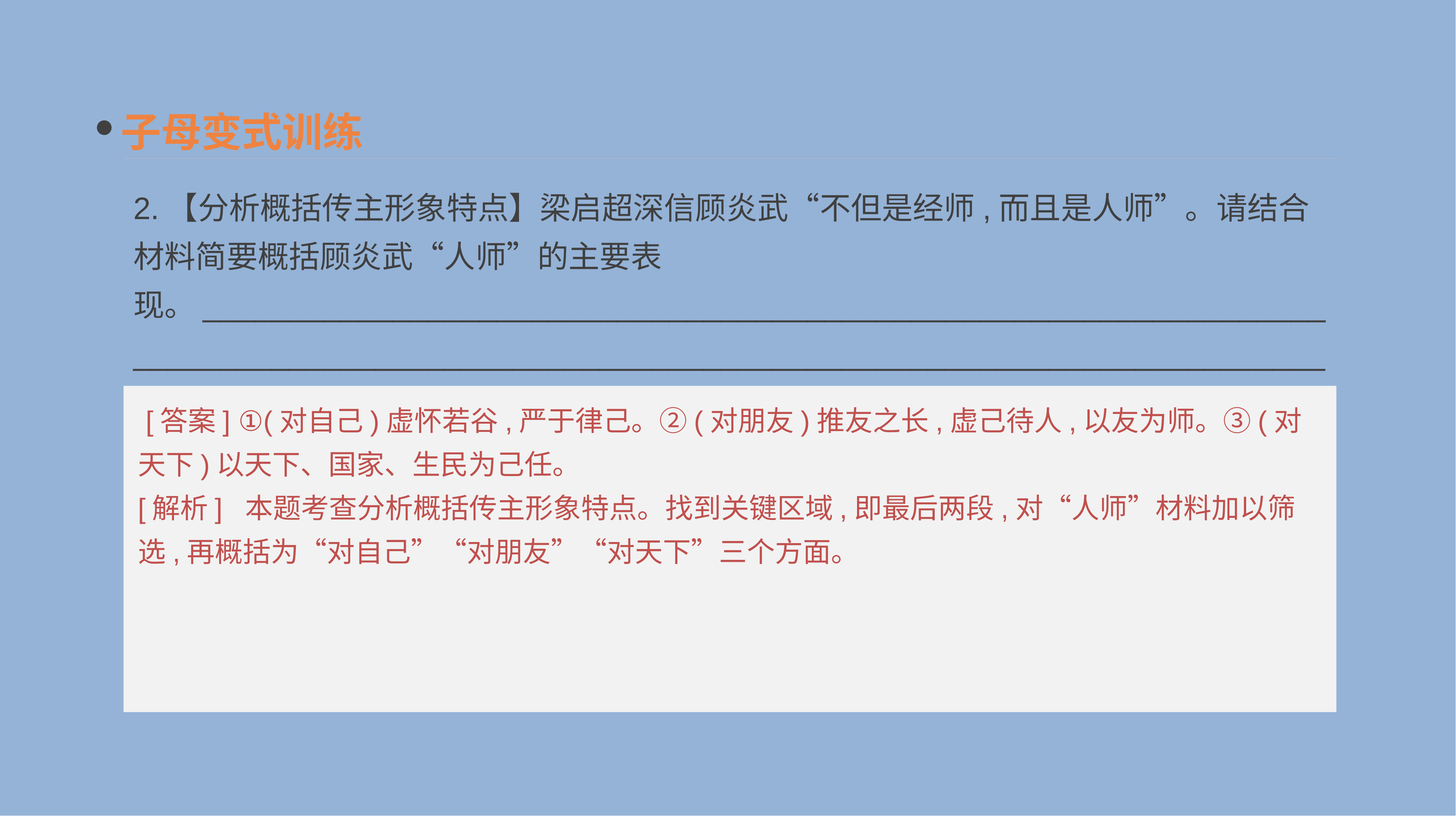

子母变式训练

2.【分析概括传主形象特点】梁启超深信顾炎武“不但是经师,而且是人师”。请结合材料简要概括顾炎武“人师”的主要表现。__________________________________________________________________________________________________________________________________________________________________________

 [答案] ①(对自己)虚怀若谷,严于律己。②(对朋友)推友之长,虚己待人,以友为师。③(对天下)以天下、国家、生民为己任。
[解析]  本题考查分析概括传主形象特点。找到关键区域,即最后两段,对“人师”材料加以筛选,再概括为“对自己”“对朋友”“对天下”三个方面。